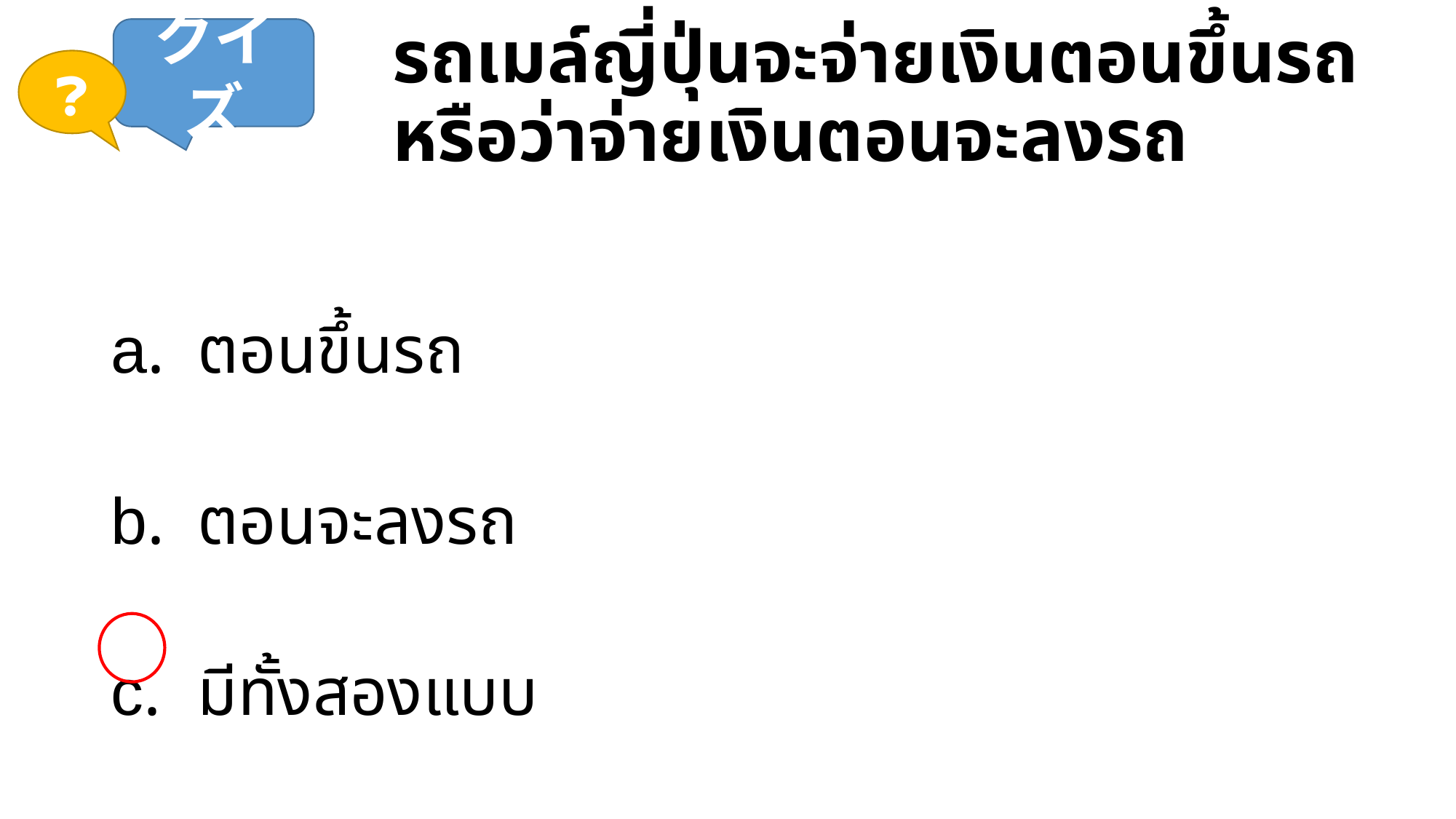

クイズ
# รถเมล์ญี่ปุ่นจะจ่ายเงินตอนขึ้นรถ หรือว่าจ่ายเงินตอนจะลงรถ
❓

ตอนขึ้นรถ

ตอนจะลงรถ

มีทั้งสองแบบ